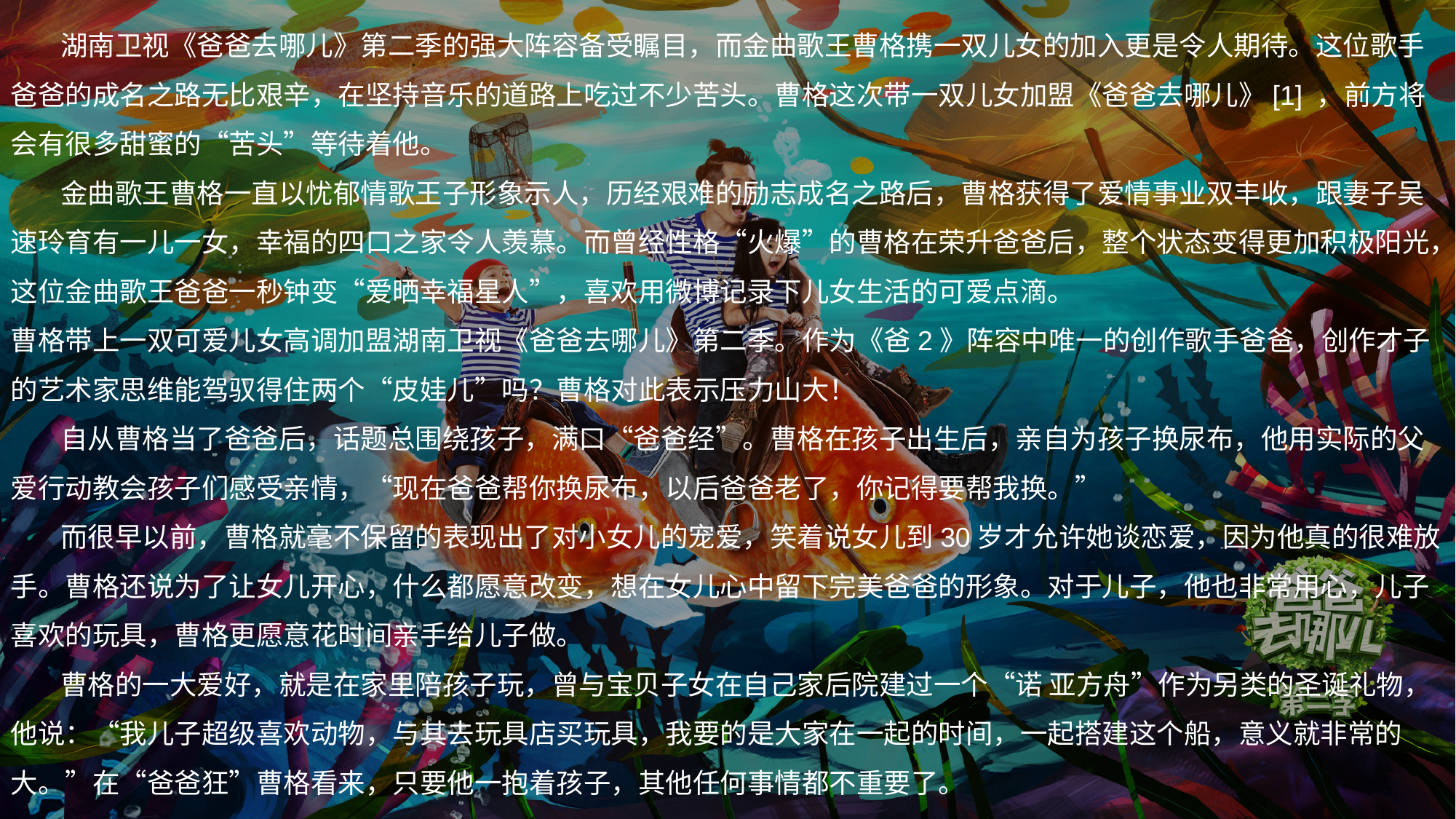

湖南卫视《爸爸去哪儿》第二季的强大阵容备受瞩目，而金曲歌王曹格携一双儿女的加入更是令人期待。这位歌手爸爸的成名之路无比艰辛，在坚持音乐的道路上吃过不少苦头。曹格这次带一双儿女加盟《爸爸去哪儿》[1] ，前方将会有很多甜蜜的“苦头”等待着他。
       金曲歌王曹格一直以忧郁情歌王子形象示人，历经艰难的励志成名之路后，曹格获得了爱情事业双丰收，跟妻子吴速玲育有一儿一女，幸福的四口之家令人羡慕。而曾经性格“火爆”的曹格在荣升爸爸后，整个状态变得更加积极阳光，这位金曲歌王爸爸一秒钟变“爱晒幸福星人”，喜欢用微博记录下儿女生活的可爱点滴。
曹格带上一双可爱儿女高调加盟湖南卫视《爸爸去哪儿》第二季。作为《爸2》阵容中唯一的创作歌手爸爸，创作才子的艺术家思维能驾驭得住两个“皮娃儿”吗？曹格对此表示压力山大！
       自从曹格当了爸爸后，话题总围绕孩子，满口“爸爸经”。曹格在孩子出生后，亲自为孩子换尿布，他用实际的父爱行动教会孩子们感受亲情，“现在爸爸帮你换尿布，以后爸爸老了，你记得要帮我换。”
       而很早以前，曹格就毫不保留的表现出了对小女儿的宠爱，笑着说女儿到30岁才允许她谈恋爱，因为他真的很难放手。曹格还说为了让女儿开心，什么都愿意改变，想在女儿心中留下完美爸爸的形象。对于儿子，他也非常用心，儿子喜欢的玩具，曹格更愿意花时间亲手给儿子做。
       曹格的一大爱好，就是在家里陪孩子玩，曾与宝贝子女在自己家后院建过一个“诺 亚方舟”作为另类的圣诞礼物，他说：“我儿子超级喜欢动物，与其去玩具店买玩具，我要的是大家在一起的时间，一起搭建这个船，意义就非常的大。”在“爸爸狂”曹格看来，只要他一抱着孩子，其他任何事情都不重要了。